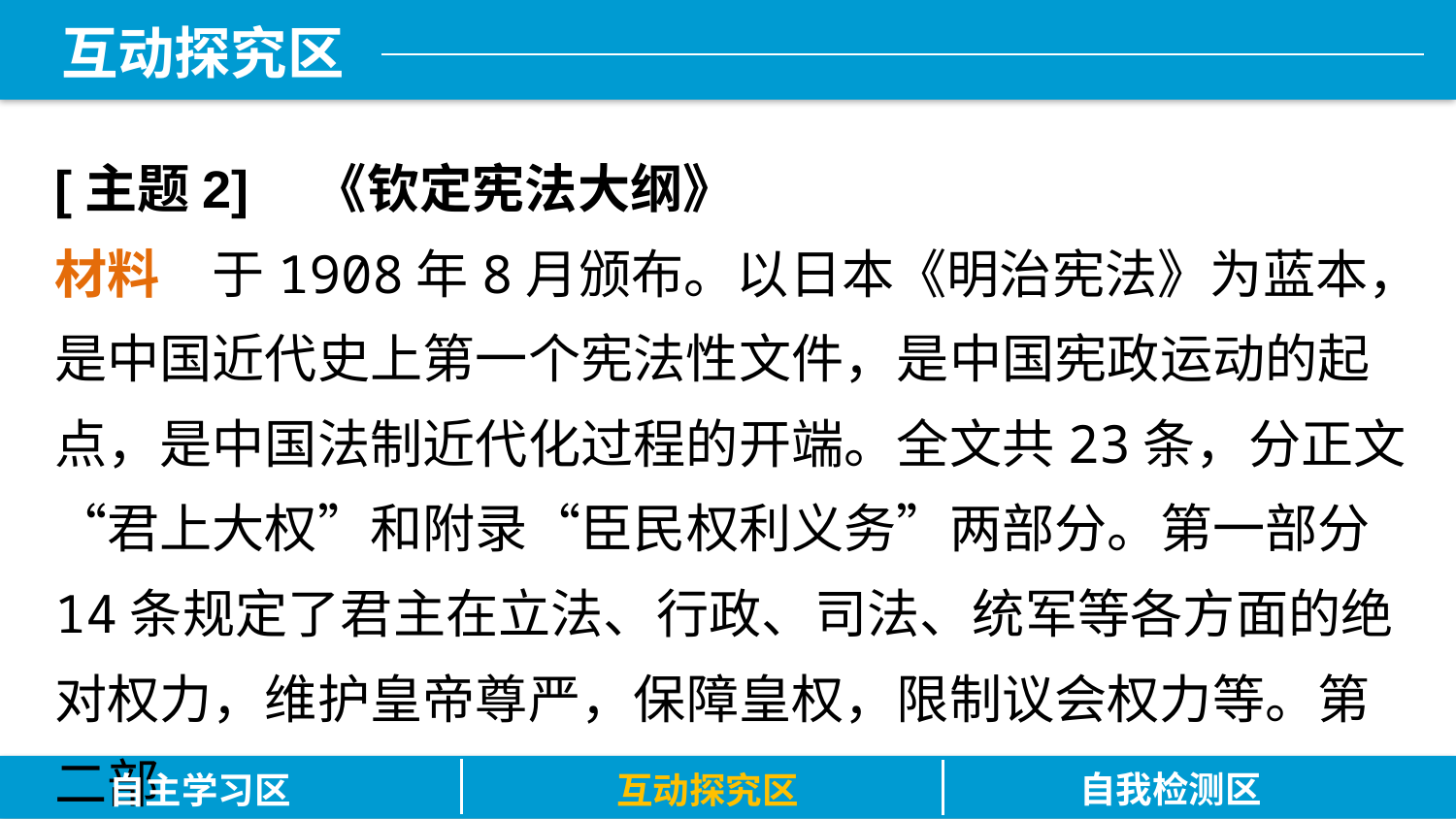

[主题2]　《钦定宪法大纲》
材料　于1908年8月颁布。以日本《明治宪法》为蓝本，是中国近代史上第一个宪法性文件，是中国宪政运动的起点，是中国法制近代化过程的开端。全文共23条，分正文“君上大权”和附录“臣民权利义务”两部分。第一部分14条规定了君主在立法、行政、司法、统军等各方面的绝对权力，维护皇帝尊严，保障皇权，限制议会权力等。第二部
自我检测区
自主学习区
互动探究区